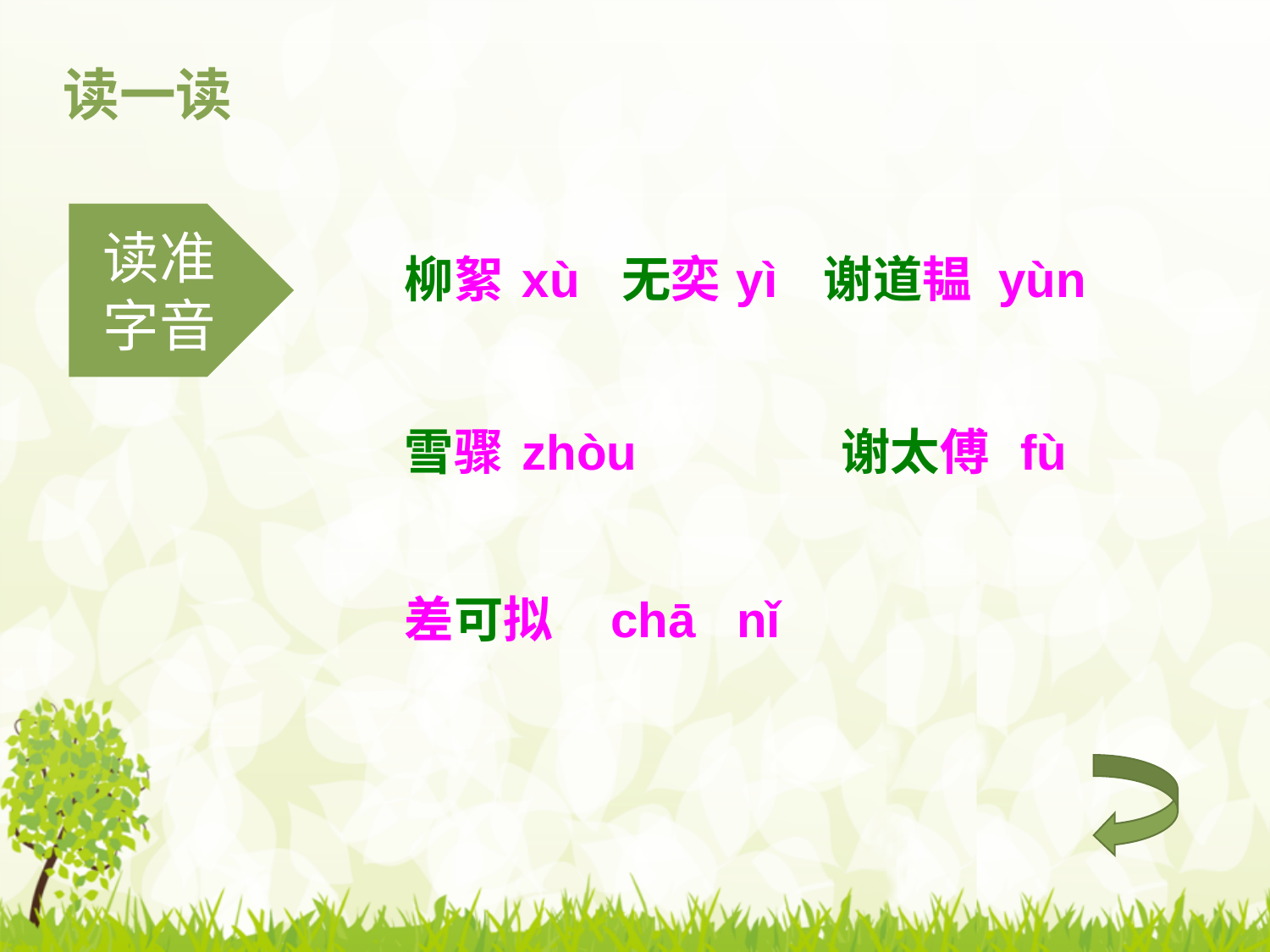

读一读
读准字音
柳絮
xù
无奕
yì
谢道韫
yùn
雪骤
zhòu
谢太傅
fù
差可拟
chā   nǐ